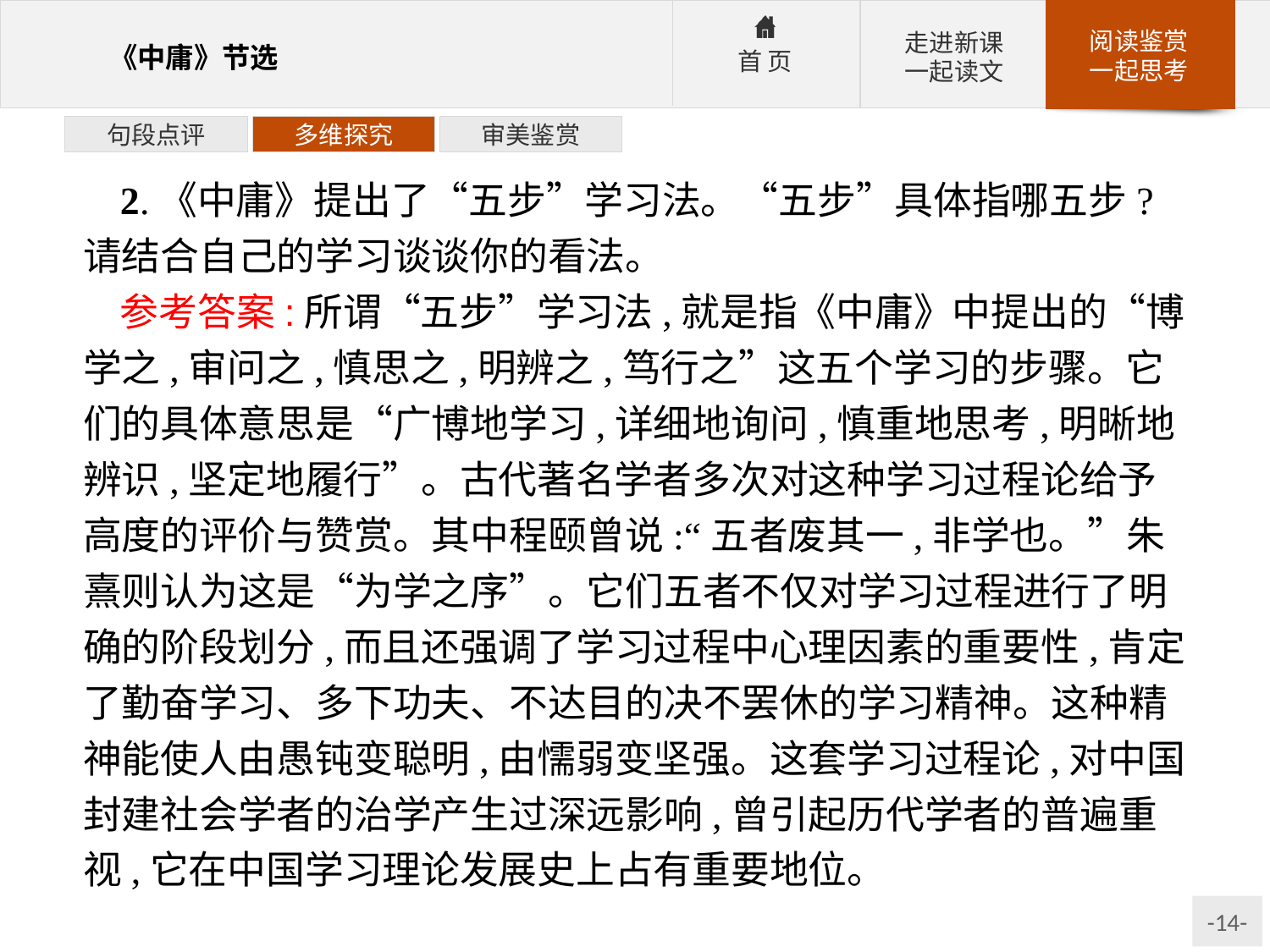

句段点评
多维探究
审美鉴赏
2.《中庸》提出了“五步”学习法。“五步”具体指哪五步?请结合自己的学习谈谈你的看法。
参考答案:所谓“五步”学习法,就是指《中庸》中提出的“博学之,审问之,慎思之,明辨之,笃行之”这五个学习的步骤。它们的具体意思是“广博地学习,详细地询问,慎重地思考,明晰地辨识,坚定地履行”。古代著名学者多次对这种学习过程论给予高度的评价与赞赏。其中程颐曾说:“五者废其一,非学也。”朱熹则认为这是“为学之序”。它们五者不仅对学习过程进行了明确的阶段划分,而且还强调了学习过程中心理因素的重要性,肯定了勤奋学习、多下功夫、不达目的决不罢休的学习精神。这种精神能使人由愚钝变聪明,由懦弱变坚强。这套学习过程论,对中国封建社会学者的治学产生过深远影响,曾引起历代学者的普遍重视,它在中国学习理论发展史上占有重要地位。